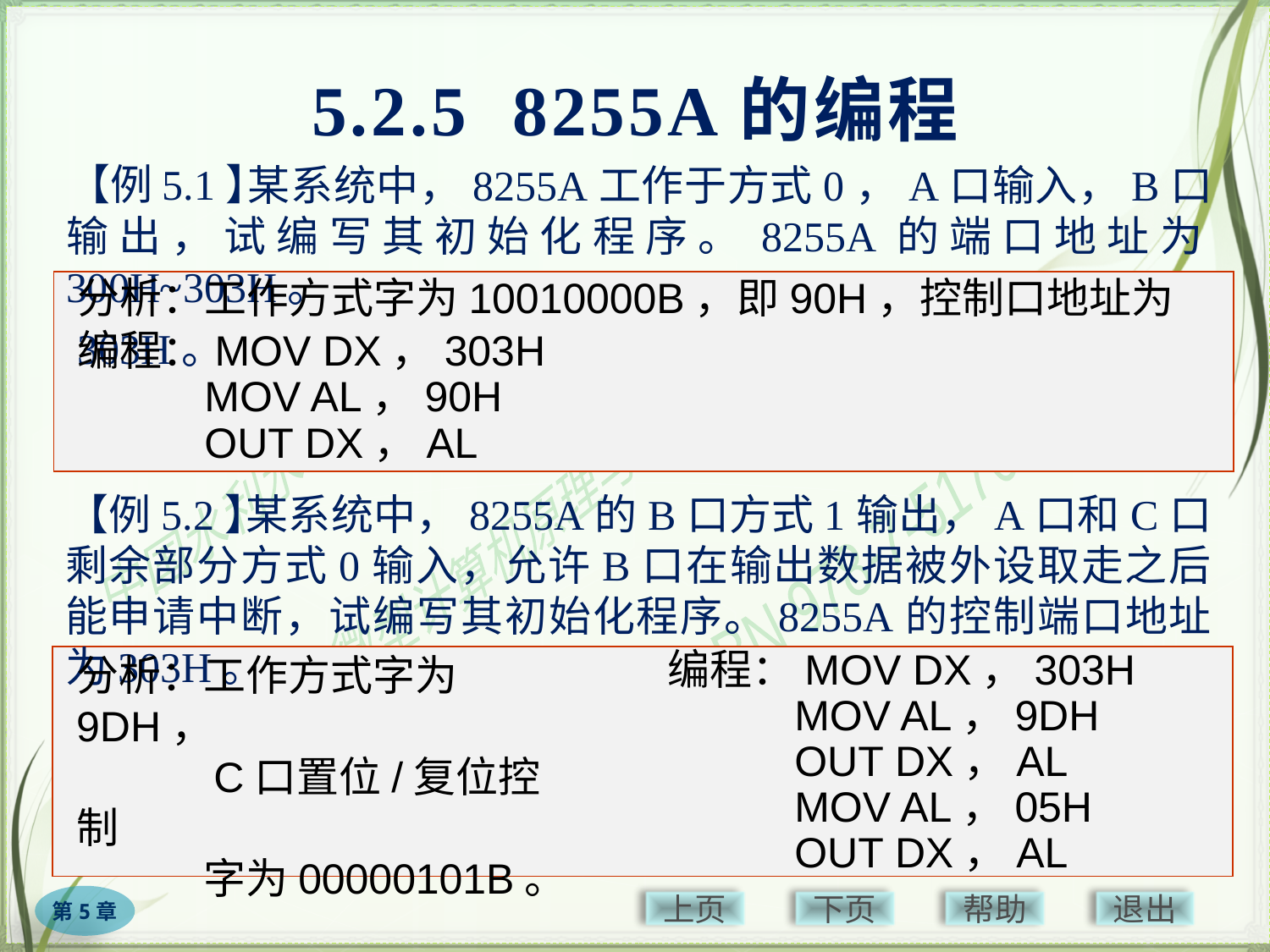

# 5.2.5  8255A的编程
【例5.1】
　　　　 某系统中，8255A工作于方式0，A口输入，B口输出，试编写其初始化程序。8255A的端口地址为300H~303H。
分析：工作方式字为10010000B，即90H，控制口地址为303H。

编程：MOV DX，303H
	MOV AL，90H
	OUT DX，AL
【例5.2】
　　　　 某系统中，8255A的B口方式1输出，A口和C口剩余部分方式0输入，允许B口在输出数据被外设取走之后能申请中断，试编写其初始化程序。8255A的控制端口地址为303H。
分析：工作方式字为9DH，
　　　C口置位/复位控制
　　　字为00000101B。
编程：MOV DX，303H
	MOV AL，9DH
	OUT DX，AL
	MOV AL，05H
	OUT DX，AL